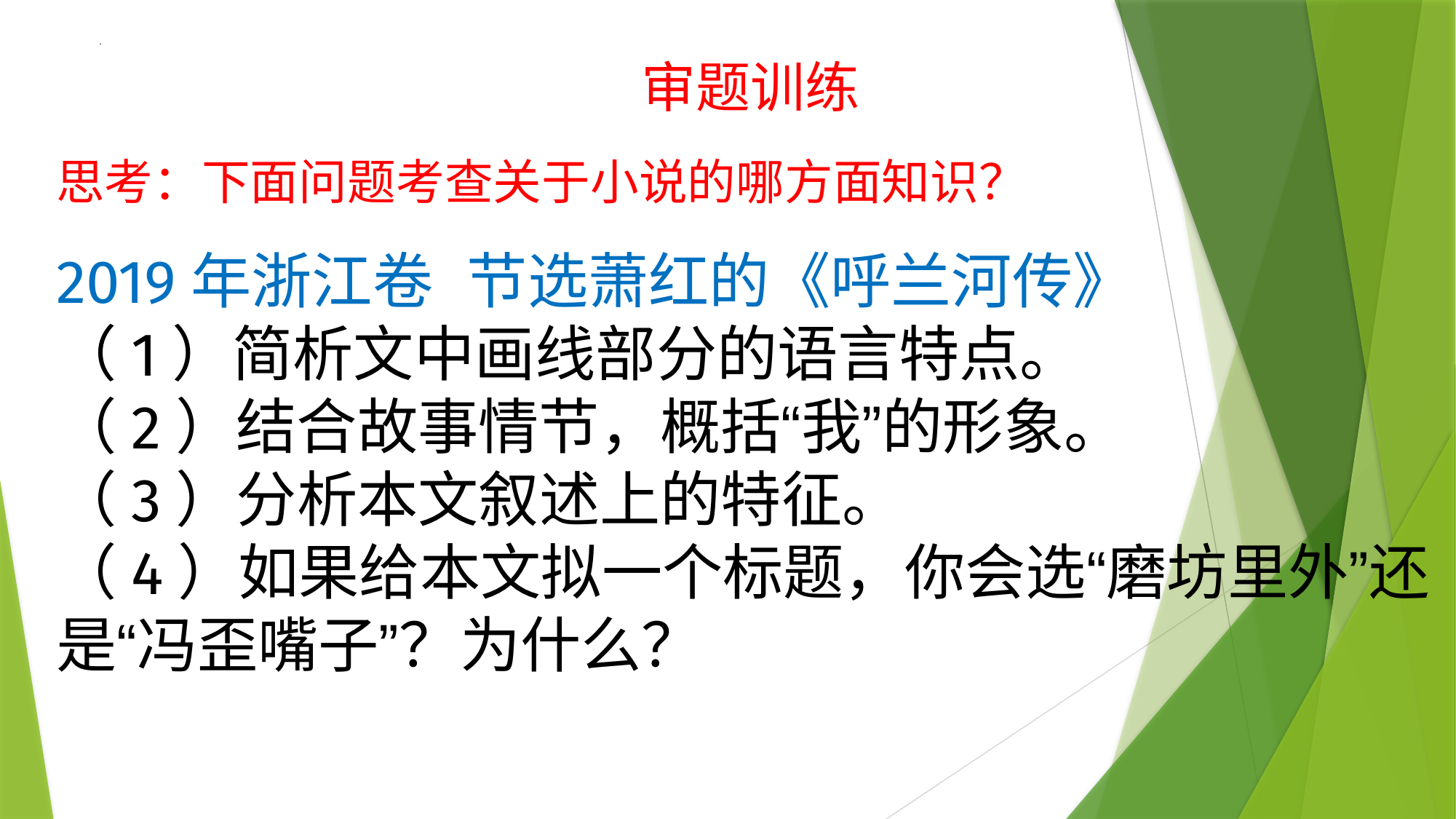

审题训练

思考：下面问题考查关于小说的哪方面知识？

2019年浙江卷  节选萧红的《呼兰河传》
（1）简析文中画线部分的语言特点。
（2）结合故事情节，概括“我”的形象。
（3）分析本文叙述上的特征。
（4）如果给本文拟一个标题，你会选“磨坊里外”还是“冯歪嘴子”？为什么？